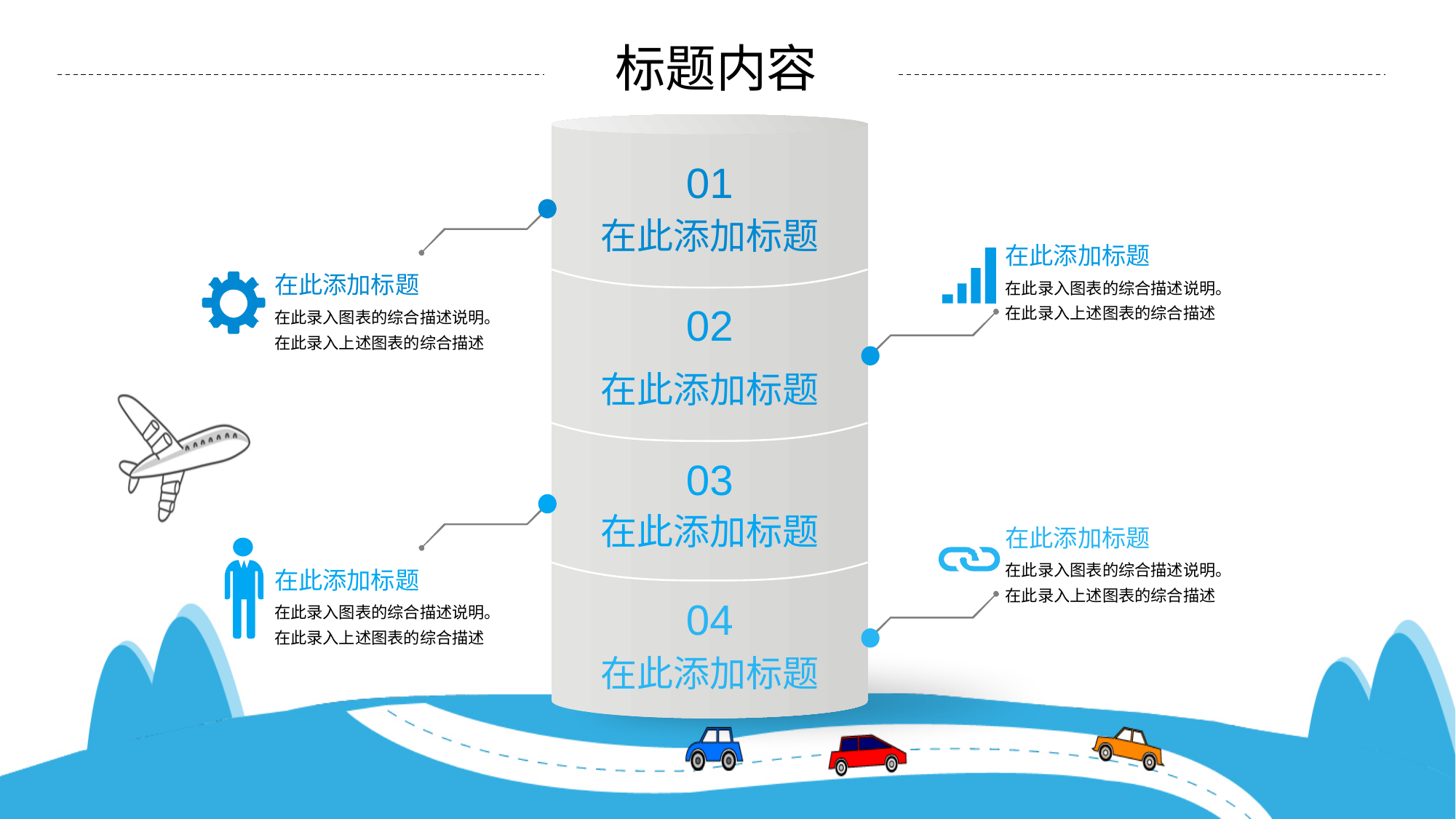

标题内容

01

在此添加标题

在此添加标题

在此添加标题
在此录入图表的综合描述说明。在此录入上述图表的综合描述

02
在此录入图表的综合描述说明。在此录入上述图表的综合描述

在此添加标题

03

在此添加标题
在此添加标题

在此录入图表的综合描述说明。在此录入上述图表的综合描述
在此添加标题

04

在此录入图表的综合描述说明。在此录入上述图表的综合描述
在此添加标题